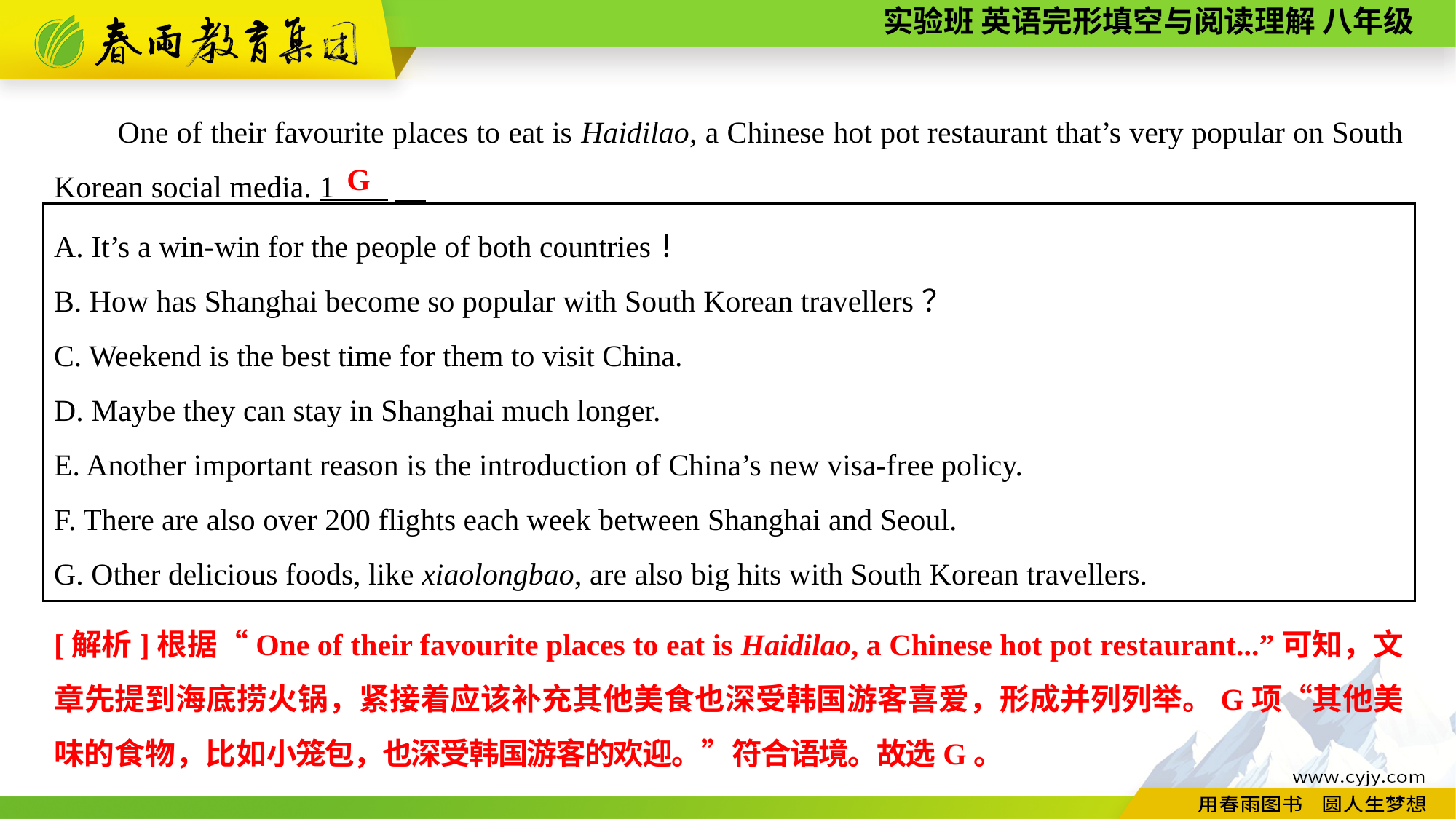

One of their favourite places to eat is Haidilao, a Chinese hot pot restaurant that’s very popular on South Korean social media. 1      ,
G
A. It’s a win-win for the people of both countries！
B. How has Shanghai become so popular with South Korean travellers？
C. Weekend is the best time for them to visit China.
D. Maybe they can stay in Shanghai much longer.
E. Another important reason is the introduction of China’s new visa-free policy.
F. There are also over 200 flights each week between Shanghai and Seoul.
G. Other delicious foods, like xiaolongbao, are also big hits with South Korean travellers.

[解析]根据“One of their favourite places to eat is Haidilao, a Chinese hot pot restaurant...”可知，文章先提到海底捞火锅，紧接着应该补充其他美食也深受韩国游客喜爱，形成并列列举。G项“其他美味的食物，比如小笼包，也深受韩国游客的欢迎。”符合语境。故选G。